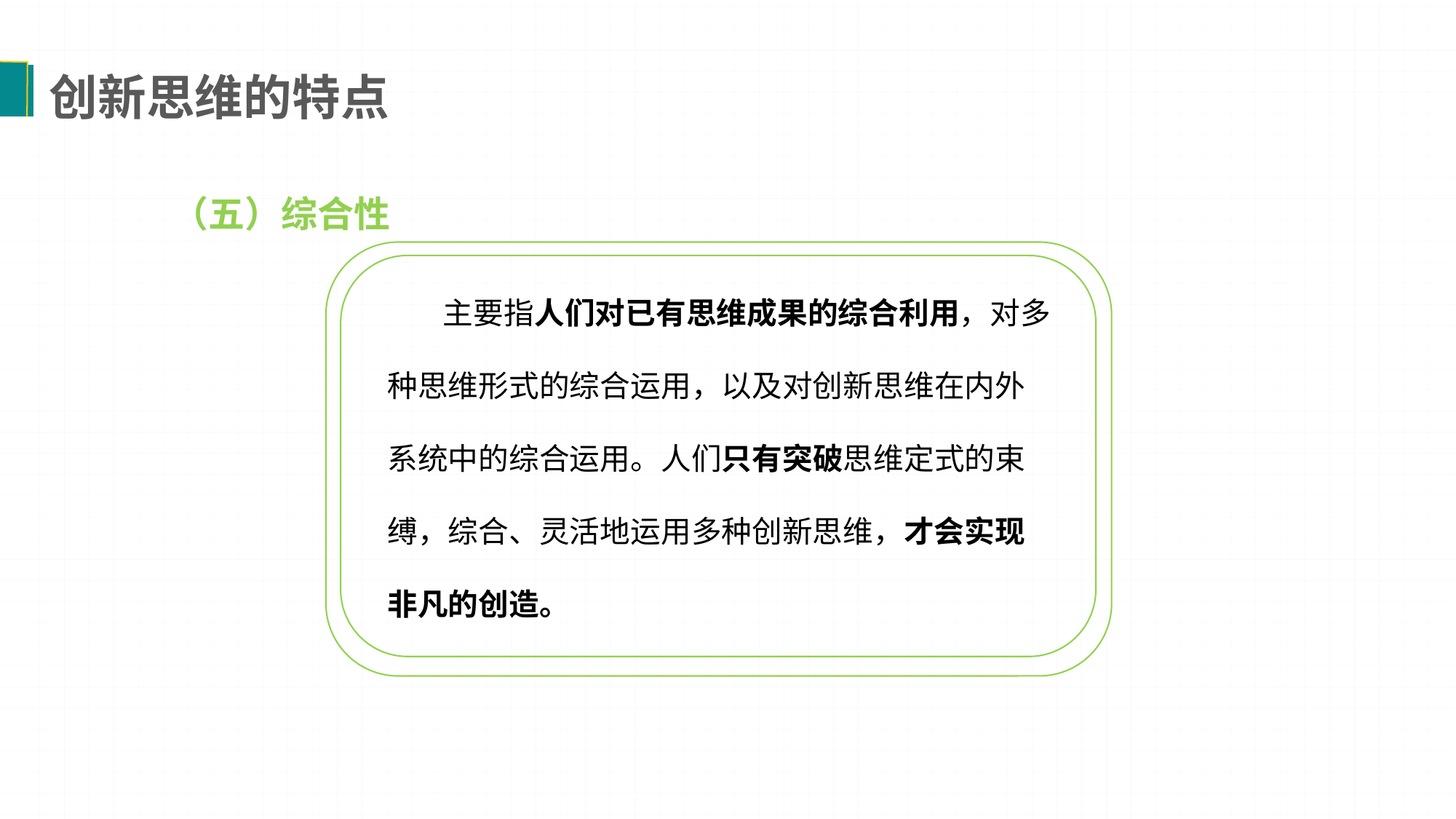

创新思维的特点

（五）综合性

       主要指人们对已有思维成果的综合利用，对多种思维形式的综合运用，以及对创新思维在内外系统中的综合运用。人们只有突破思维定式的束缚，综合、灵活地运用多种创新思维，才会实现非凡的创造。